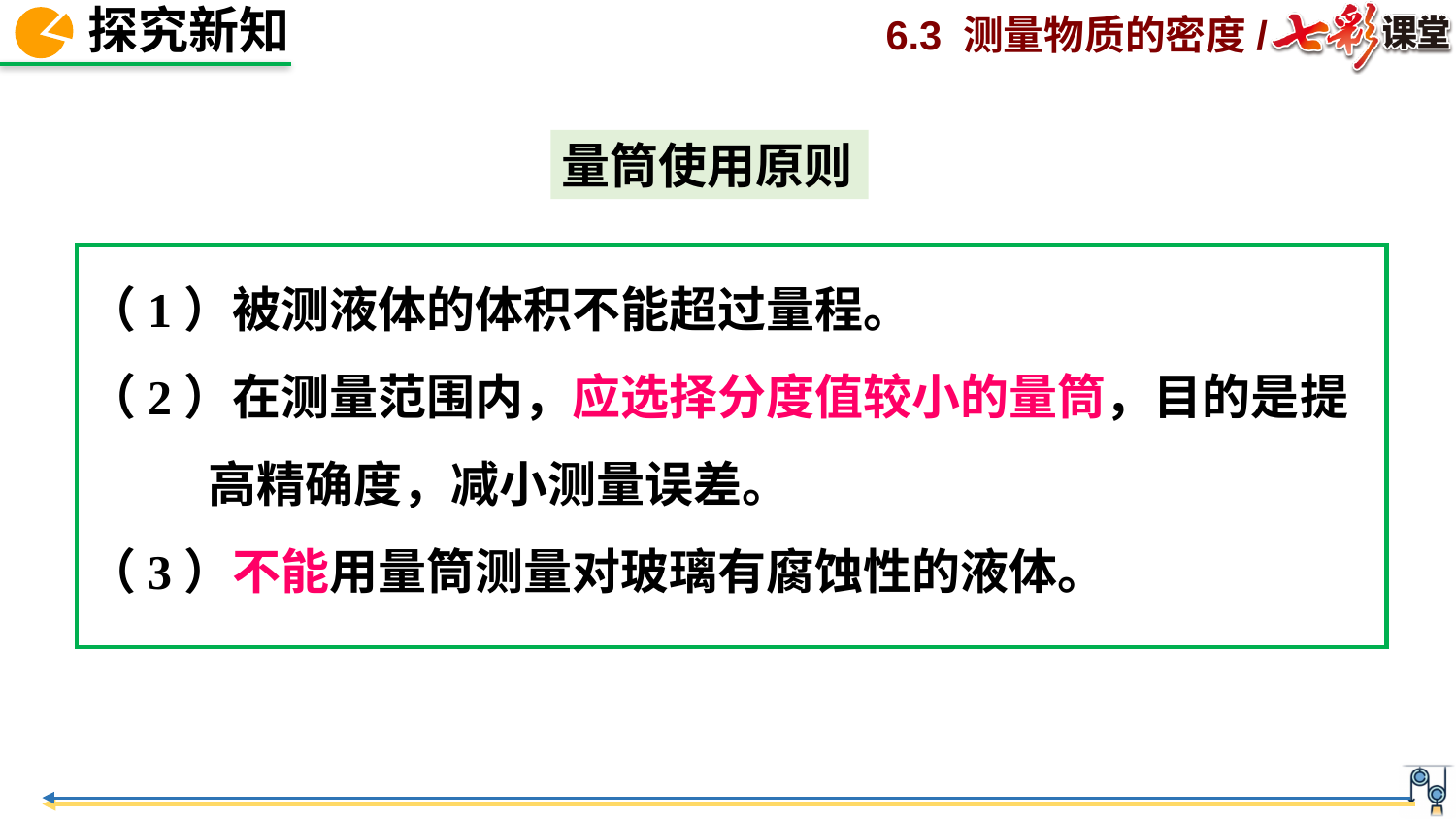

量筒使用原则
（1）被测液体的体积不能超过量程。
（2）在测量范围内，应选择分度值较小的量筒，目的是提
          高精确度，减小测量误差。
（3）不能用量筒测量对玻璃有腐蚀性的液体。